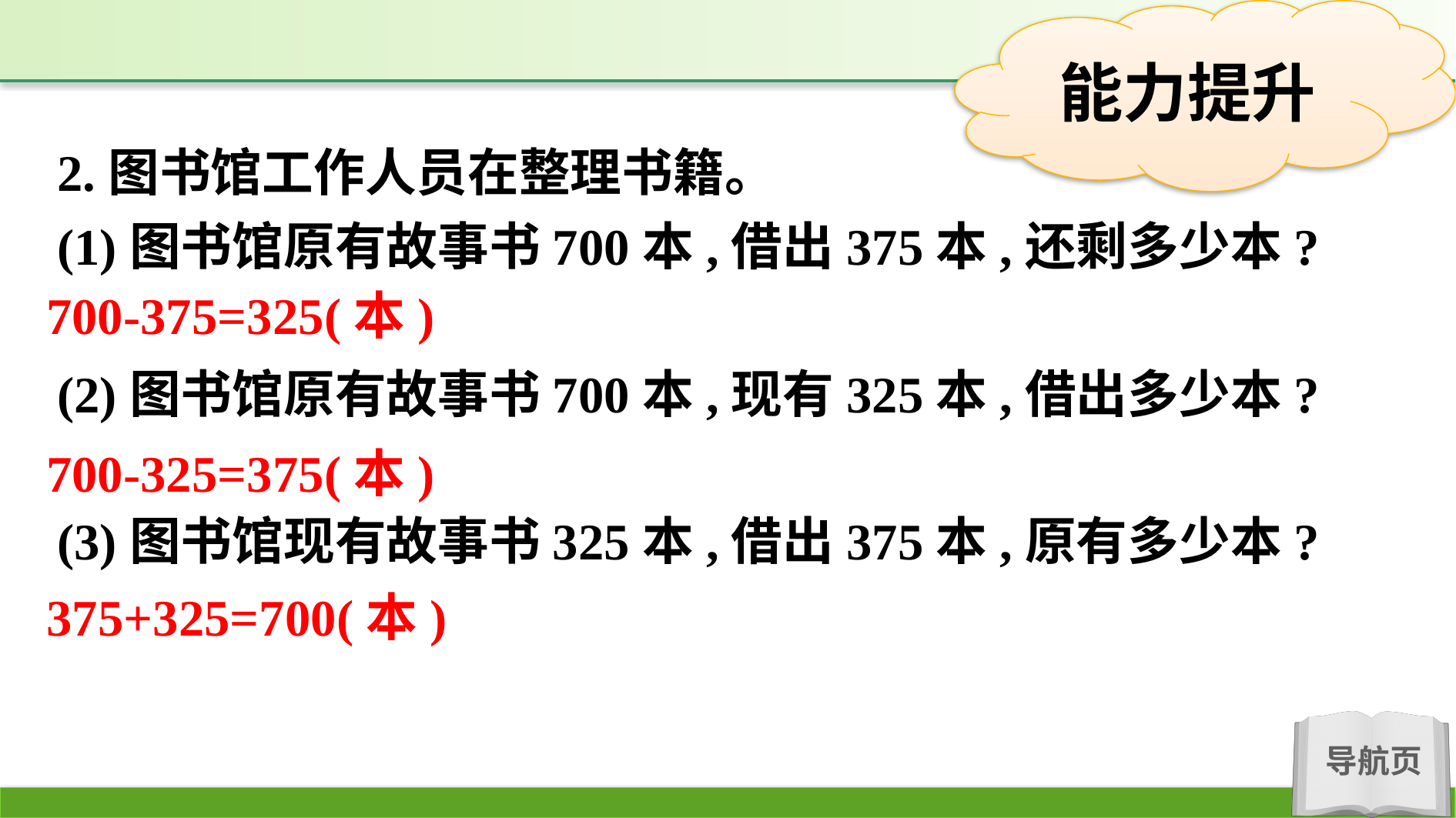

2.图书馆工作人员在整理书籍。
(1)图书馆原有故事书700本,借出375本,还剩多少本?

(2)图书馆原有故事书700本,现有325本,借出多少本?

(3)图书馆现有故事书325本,借出375本,原有多少本?
700-375=325(本)
700-325=375(本)
375+325=700(本)